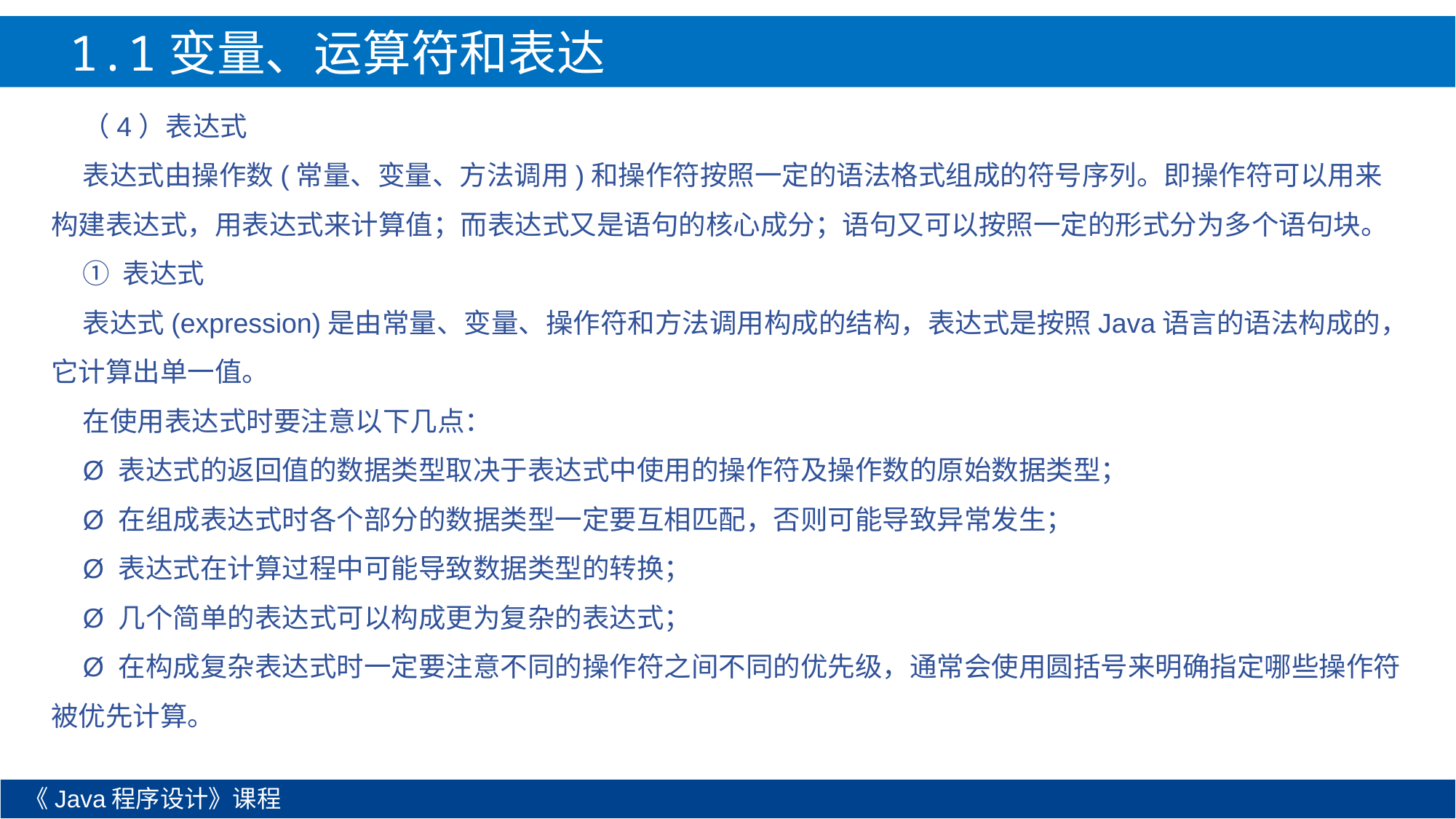

1.1变量、运算符和表达式
（4）表达式
表达式由操作数(常量、变量、方法调用)和操作符按照一定的语法格式组成的符号序列。即操作符可以用来构建表达式，用表达式来计算值；而表达式又是语句的核心成分；语句又可以按照一定的形式分为多个语句块。
① 表达式
表达式(expression)是由常量、变量、操作符和方法调用构成的结构，表达式是按照Java语言的语法构成的，它计算出单一值。
在使用表达式时要注意以下几点：
Ø 表达式的返回值的数据类型取决于表达式中使用的操作符及操作数的原始数据类型；
Ø 在组成表达式时各个部分的数据类型一定要互相匹配，否则可能导致异常发生；
Ø 表达式在计算过程中可能导致数据类型的转换；
Ø 几个简单的表达式可以构成更为复杂的表达式；
Ø 在构成复杂表达式时一定要注意不同的操作符之间不同的优先级，通常会使用圆括号来明确指定哪些操作符被优先计算。
《Java程序设计》课程